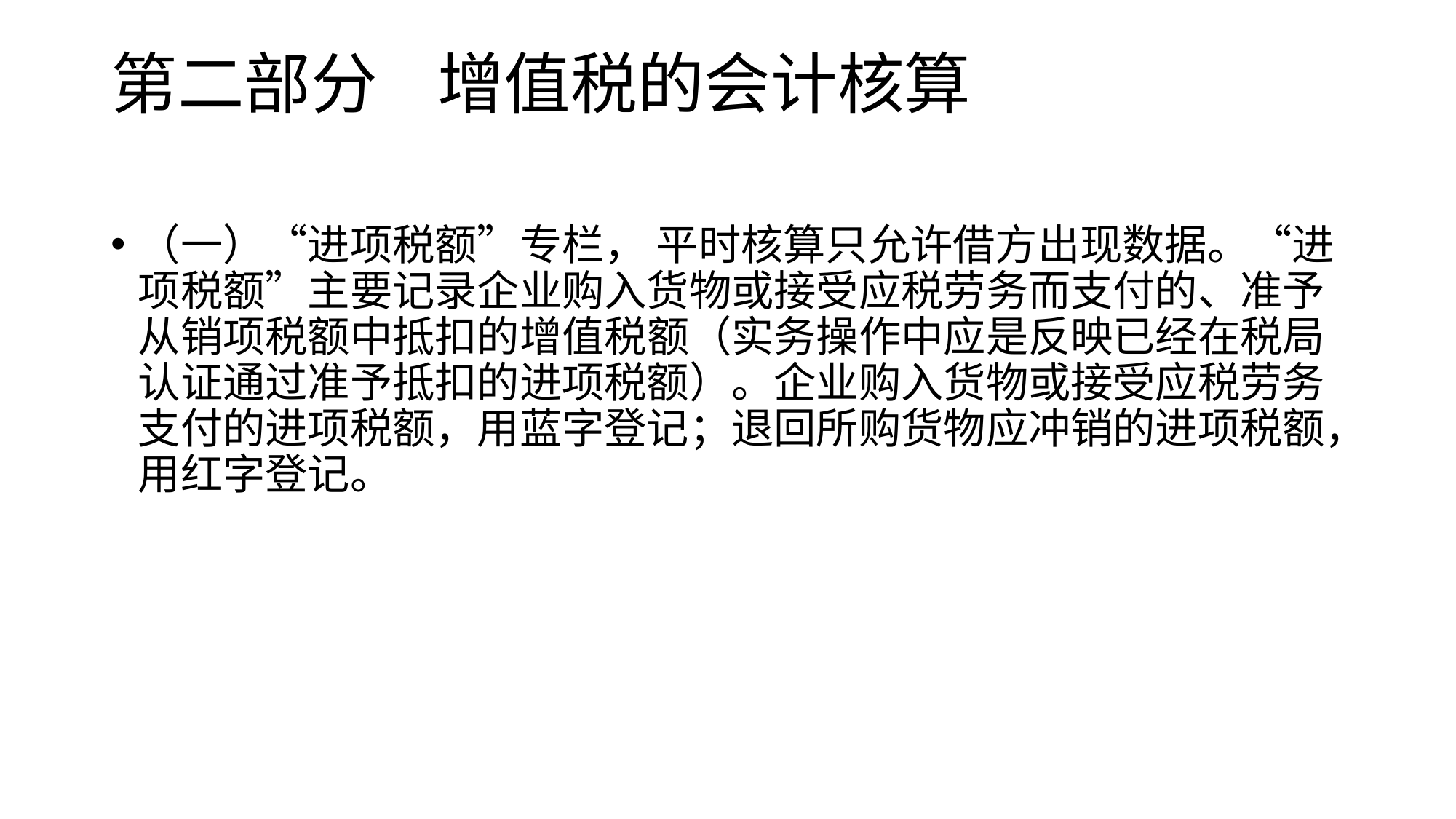

# 第二部分    增值税的会计核算

（一）“进项税额”专栏， 平时核算只允许借方出现数据。“进项税额”主要记录企业购入货物或接受应税劳务而支付的、准予从销项税额中抵扣的增值税额（实务操作中应是反映已经在税局认证通过准予抵扣的进项税额）。企业购入货物或接受应税劳务支付的进项税额，用蓝字登记；退回所购货物应冲销的进项税额，用红字登记。